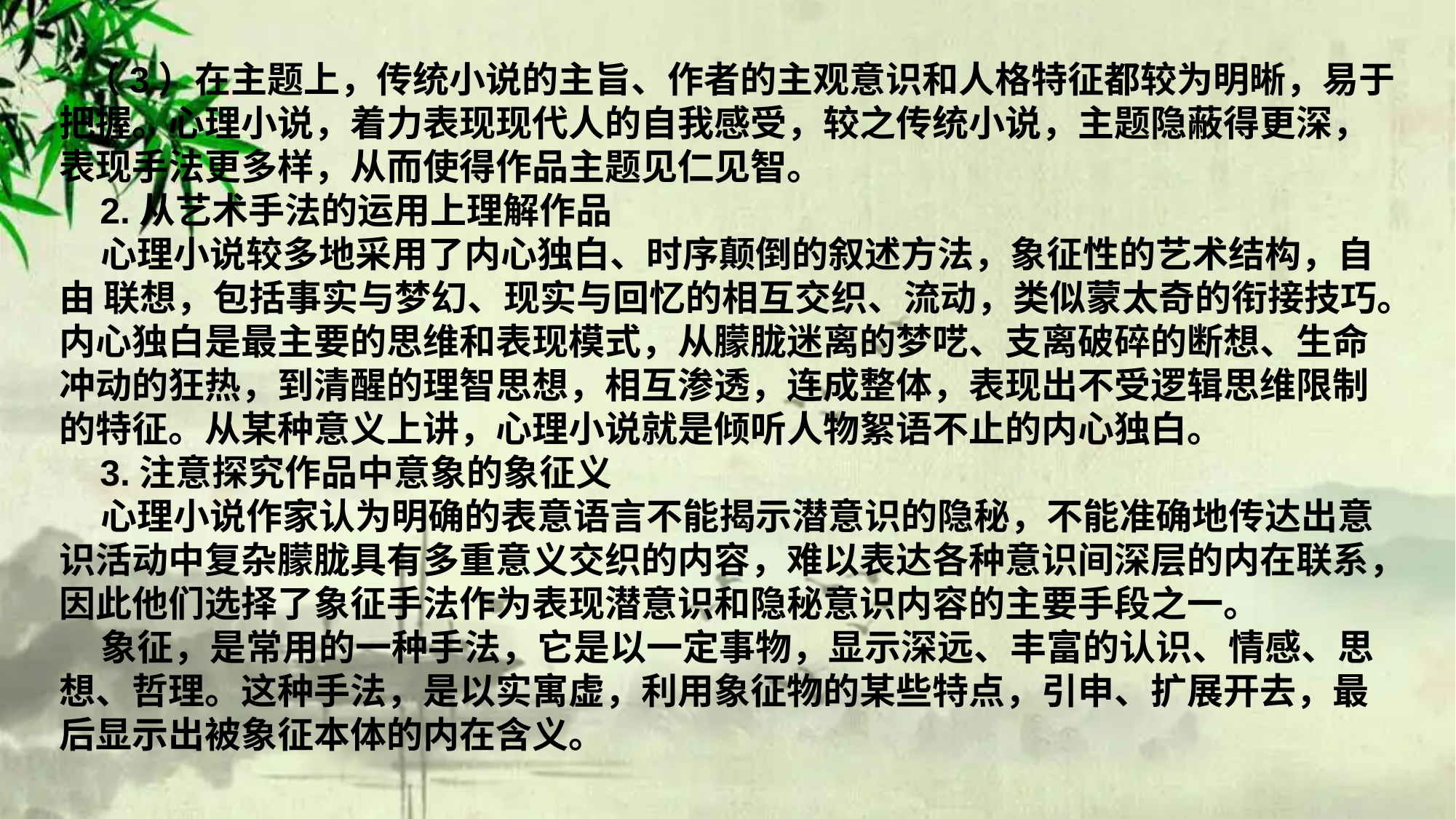

（3）在主题上，传统小说的主旨、作者的主观意识和人格特征都较为明晰，易于把握。心理小说，着力表现现代人的自我感受，较之传统小说，主题隐蔽得更深，表现手法更多样，从而使得作品主题见仁见智。
    2.从艺术手法的运用上理解作品
    心理小说较多地采用了内心独白、时序颠倒的叙述方法，象征性的艺术结构，自由 联想，包括事实与梦幻、现实与回忆的相互交织、流动，类似蒙太奇的衔接技巧。内心独白是最主要的思维和表现模式，从朦胧迷离的梦呓、支离破碎的断想、生命冲动的狂热，到清醒的理智思想，相互渗透，连成整体，表现出不受逻辑思维限制的特征。从某种意义上讲，心理小说就是倾听人物絮语不止的内心独白。
    3.注意探究作品中意象的象征义
    心理小说作家认为明确的表意语言不能揭示潜意识的隐秘，不能准确地传达出意识活动中复杂朦胧具有多重意义交织的内容，难以表达各种意识间深层的内在联系，因此他们选择了象征手法作为表现潜意识和隐秘意识内容的主要手段之一。
    象征，是常用的一种手法，它是以一定事物，显示深远、丰富的认识、情感、思想、哲理。这种手法，是以实寓虚，利用象征物的某些特点，引申、扩展开去，最后显示出被象征本体的内在含义。